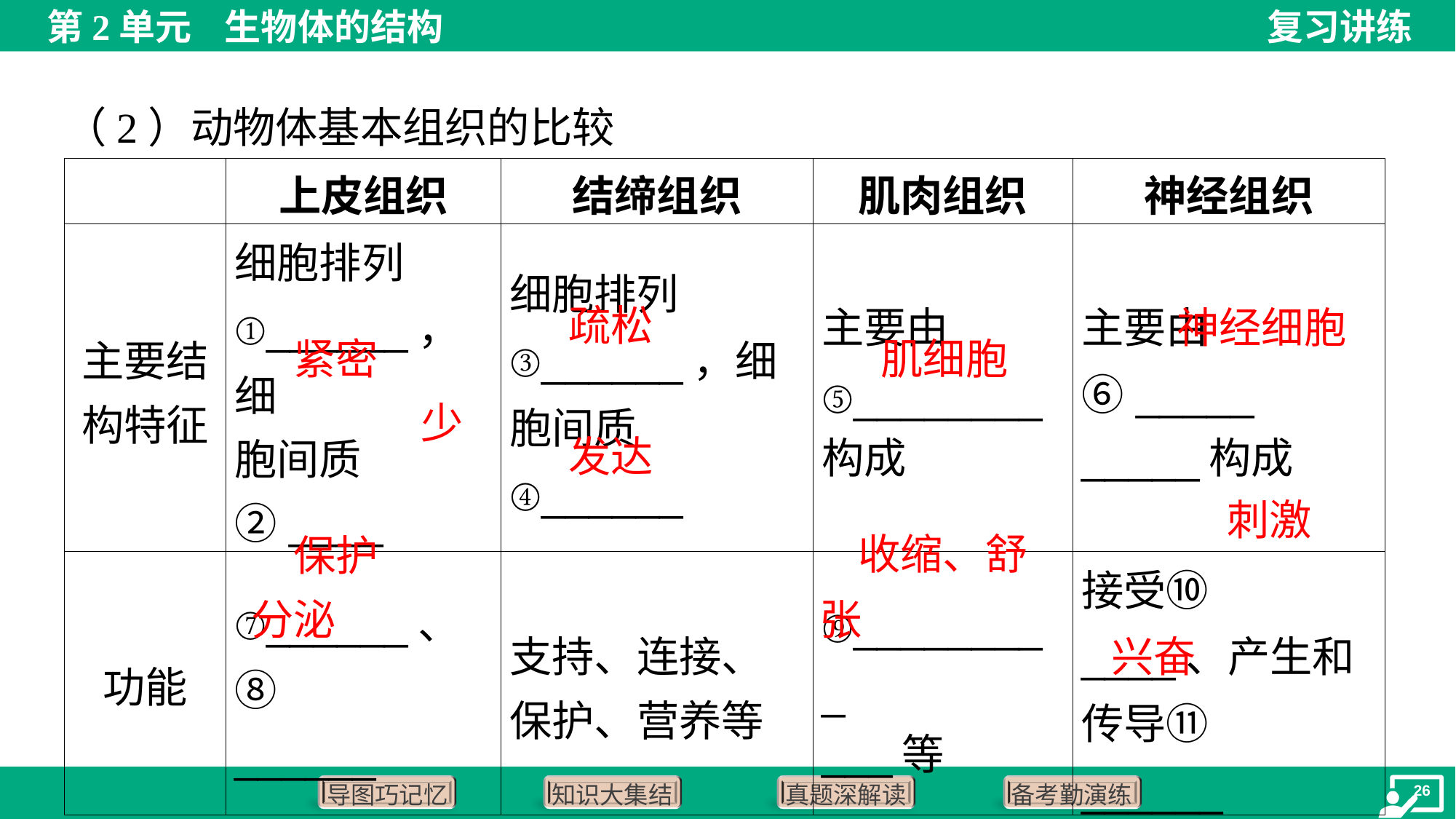

（2）动物体基本组织的比较
|  | 上皮组织 | 结缔组织 | 肌肉组织 | 神经组织 |
| --- | --- | --- | --- | --- |
| 主要结 构特征 | 细胞排列 ①\_\_\_\_\_\_，细 胞间质②\_\_\_\_ | 细胞排列 ③\_\_\_\_\_\_，细 胞间质 ④\_\_\_\_\_\_ | 主要由 ⑤\_\_\_\_\_\_\_\_ 构成 | 主要由⑥\_\_\_\_\_ \_\_\_\_\_构成 |
| 功能 | ⑦\_\_\_\_\_\_、⑧ \_\_\_\_\_\_ | 支持、连接、 保护、营养等 | ⑨\_\_\_\_\_\_\_\_\_ \_\_\_等 | 接受⑩ \_\_\_\_、产生和传导⑪ \_\_\_\_\_\_ |
疏松
         神经细胞
紧密
肌细胞
少
发达
刺激
   收缩、舒张
保护
分泌
兴奋